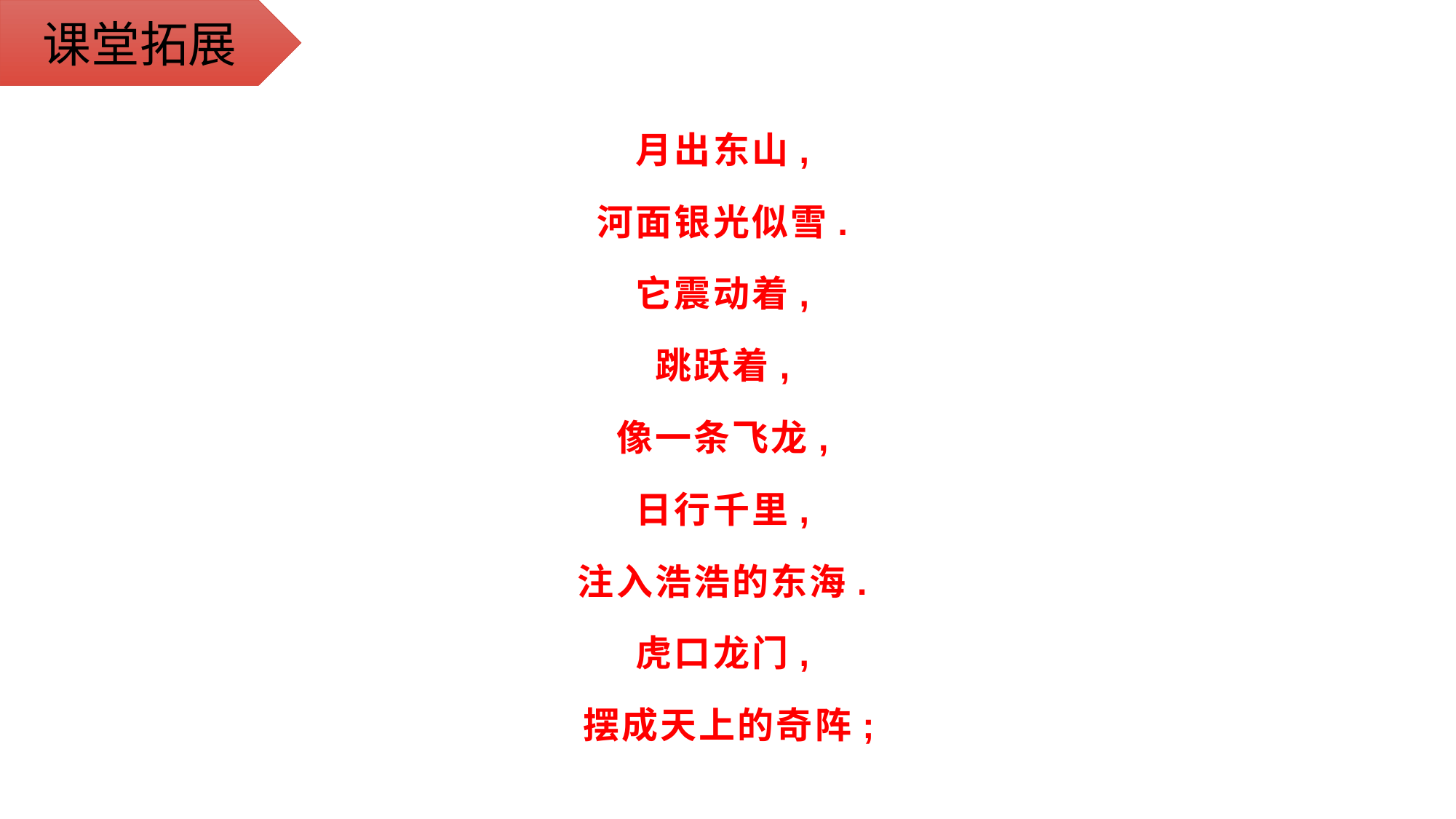

课堂拓展
月出东山,
河面银光似雪.
它震动着,
跳跃着,
像一条飞龙,
日行千里,
注入浩浩的东海.
虎口龙门,
摆成天上的奇阵;